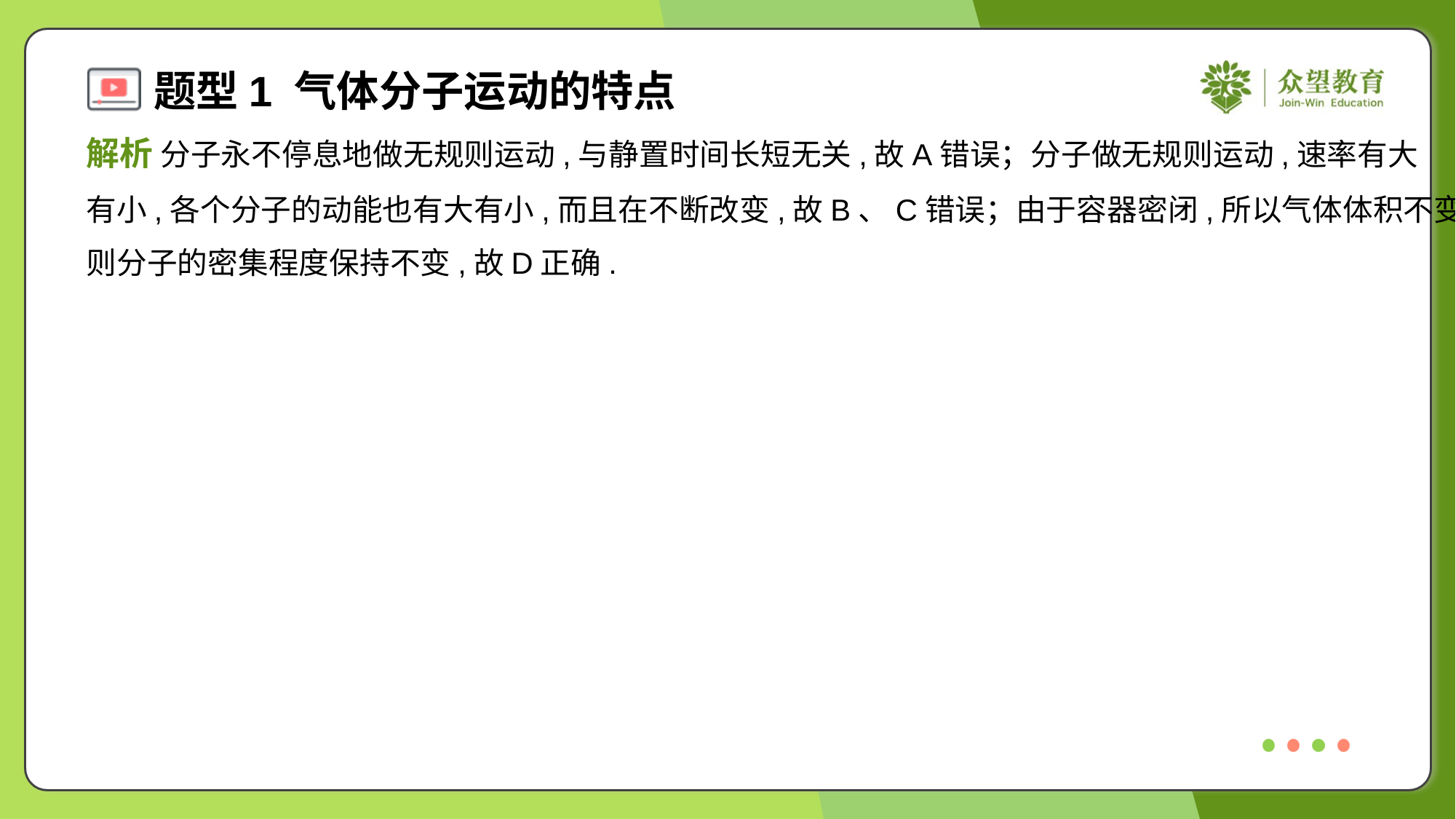

解析 分子永不停息地做无规则运动,与静置时间长短无关,故A错误；分子做无规则运动,速率有大
有小,各个分子的动能也有大有小,而且在不断改变,故B、C错误；由于容器密闭,所以气体体积不变,
则分子的密集程度保持不变,故D正确.